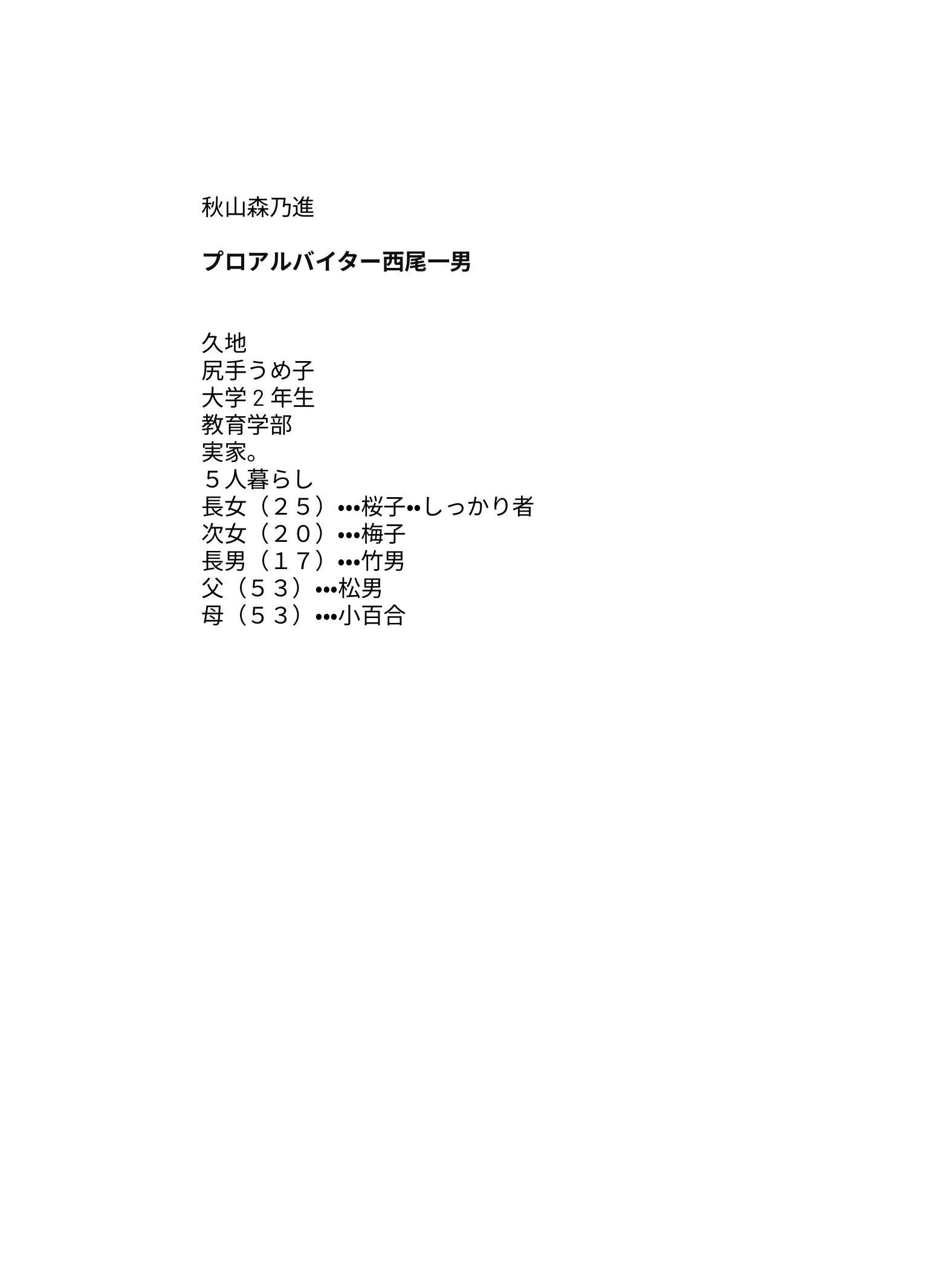

秋山森乃進

プロアルバイター西尾一男

久地
尻手うめ子
大学2年生
教育学部
実家。
５人暮らし
長女（２５）・・・桜子・・しっかり者
次女（２０）・・・梅子
長男（１７）・・・竹男
父（５３）・・・松男
母（５３）・・・小百合